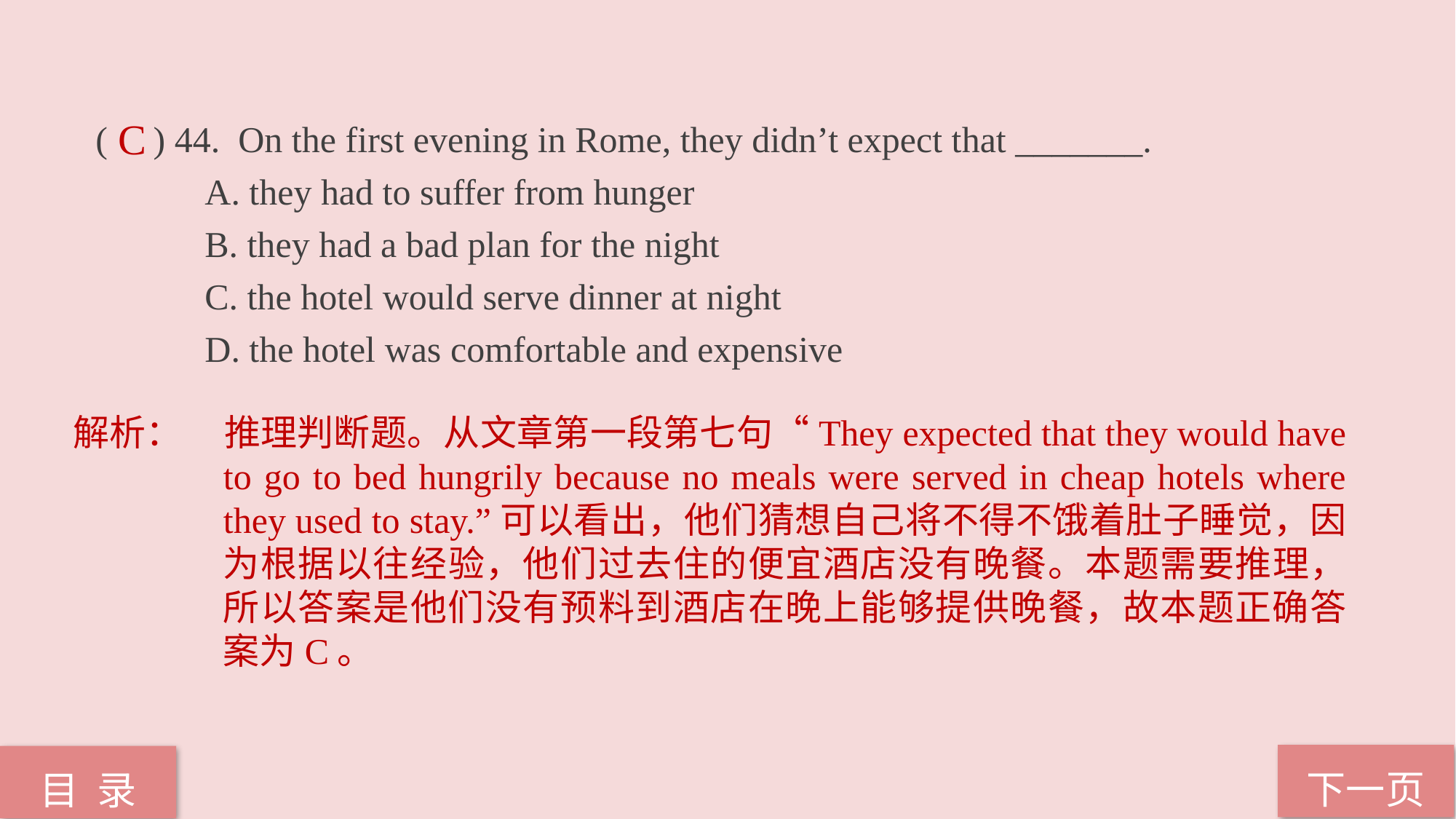

(     ) 44.  On the first evening in Rome, they didn’t expect that _______.
	A. they had to suffer from hunger
	B. they had a bad plan for the night
	C. the hotel would serve dinner at night
	D. the hotel was comfortable and expensive
C
解析：	推理判断题。从文章第一段第七句“They expected that they would have to go to bed hungrily because no meals were served in cheap hotels where they used to stay.”可以看出，他们猜想自己将不得不饿着肚子睡觉，因为根据以往经验，他们过去住的便宜酒店没有晚餐。本题需要推理，所以答案是他们没有预料到酒店在晚上能够提供晚餐，故本题正确答案为C。